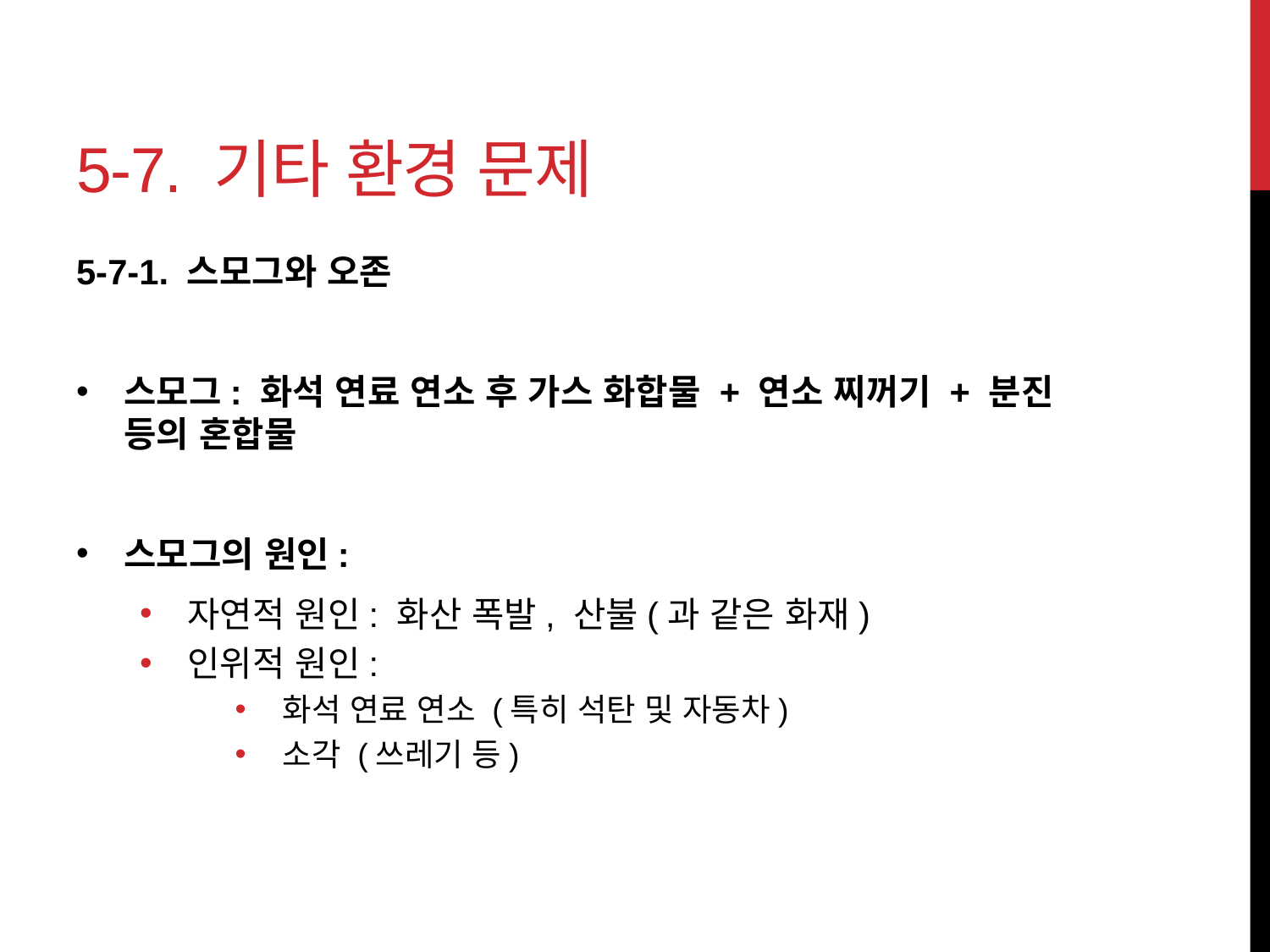

# 5-7. 기타 환경 문제
5-7-1. 스모그와 오존

스모그: 화석 연료 연소 후 가스 화합물 + 연소 찌꺼기 + 분진 등의 혼합물

스모그의 원인:
자연적 원인: 화산 폭발, 산불(과 같은 화재)
인위적 원인:
화석 연료 연소 (특히 석탄 및 자동차)
소각 (쓰레기 등)